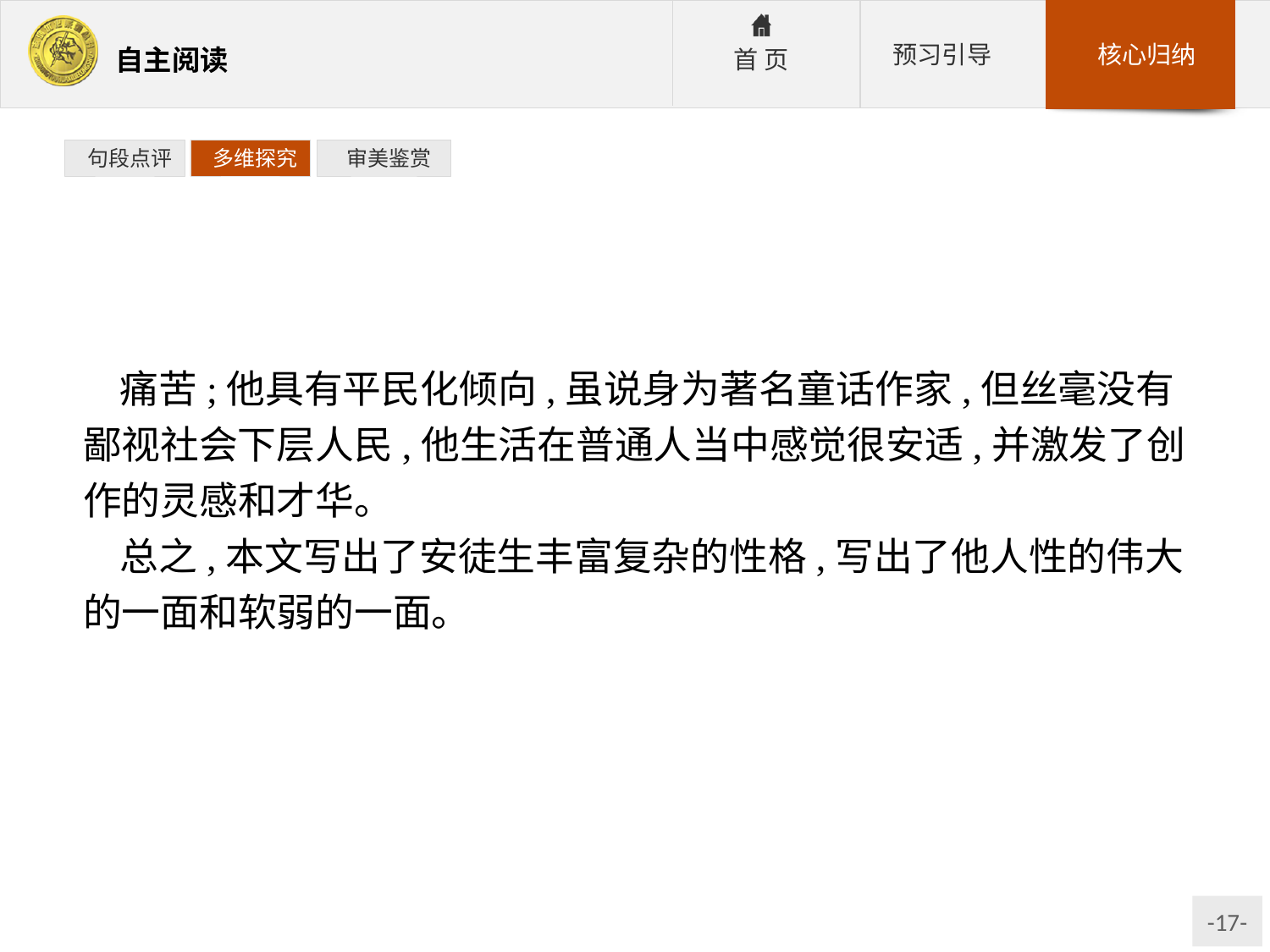

句段点评
 多维探究
 审美鉴赏
痛苦;他具有平民化倾向,虽说身为著名童话作家,但丝毫没有鄙视社会下层人民,他生活在普通人当中感觉很安适,并激发了创作的灵感和才华。
总之,本文写出了安徒生丰富复杂的性格,写出了他人性的伟大的一面和软弱的一面。